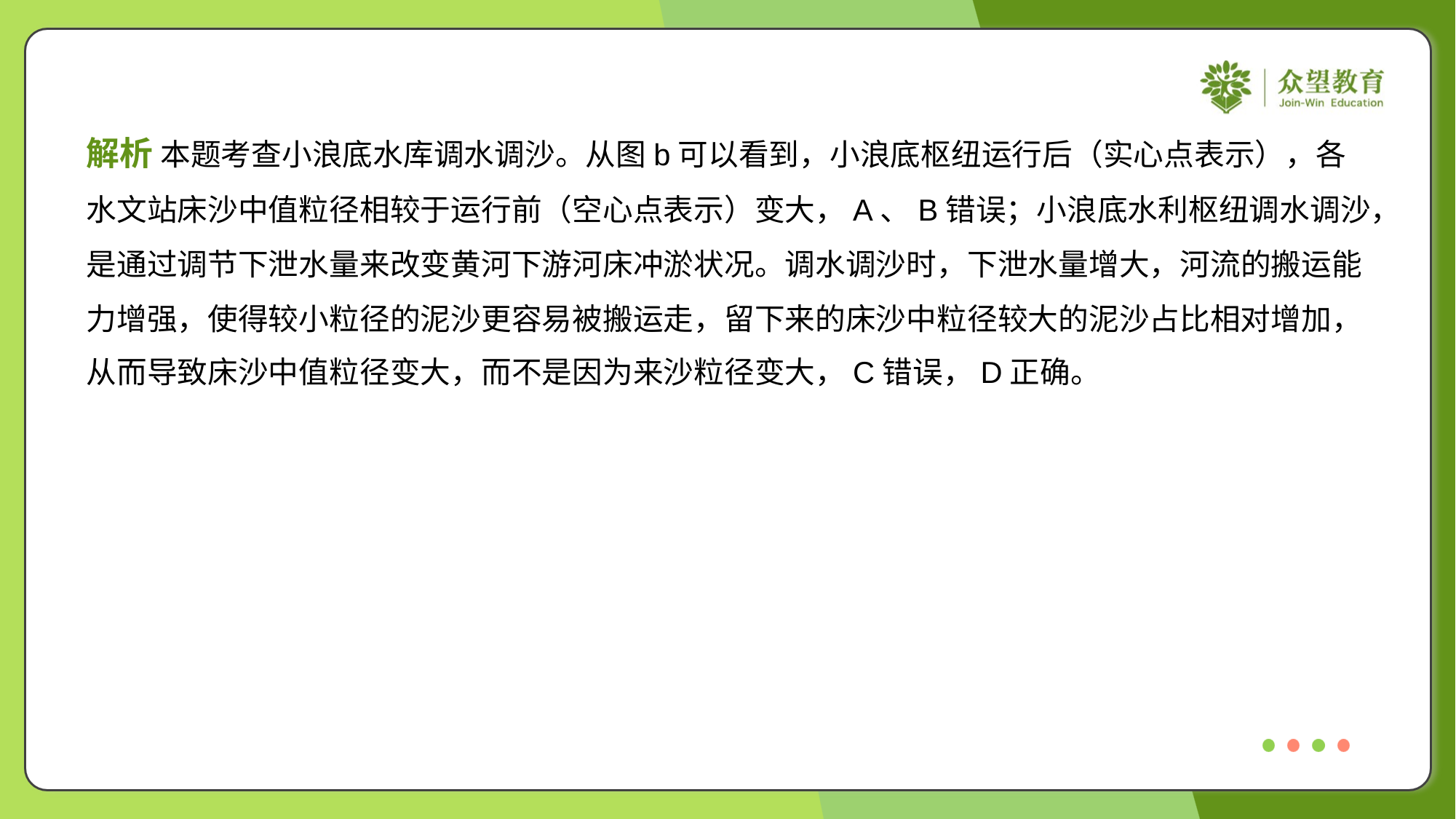

解析 本题考查小浪底水库调水调沙。从图b可以看到，小浪底枢纽运行后（实心点表示），各
水文站床沙中值粒径相较于运行前（空心点表示）变大，A、B错误；小浪底水利枢纽调水调沙，
是通过调节下泄水量来改变黄河下游河床冲淤状况。调水调沙时，下泄水量增大，河流的搬运能
力增强，使得较小粒径的泥沙更容易被搬运走，留下来的床沙中粒径较大的泥沙占比相对增加，
从而导致床沙中值粒径变大，而不是因为来沙粒径变大，C错误，D正确。